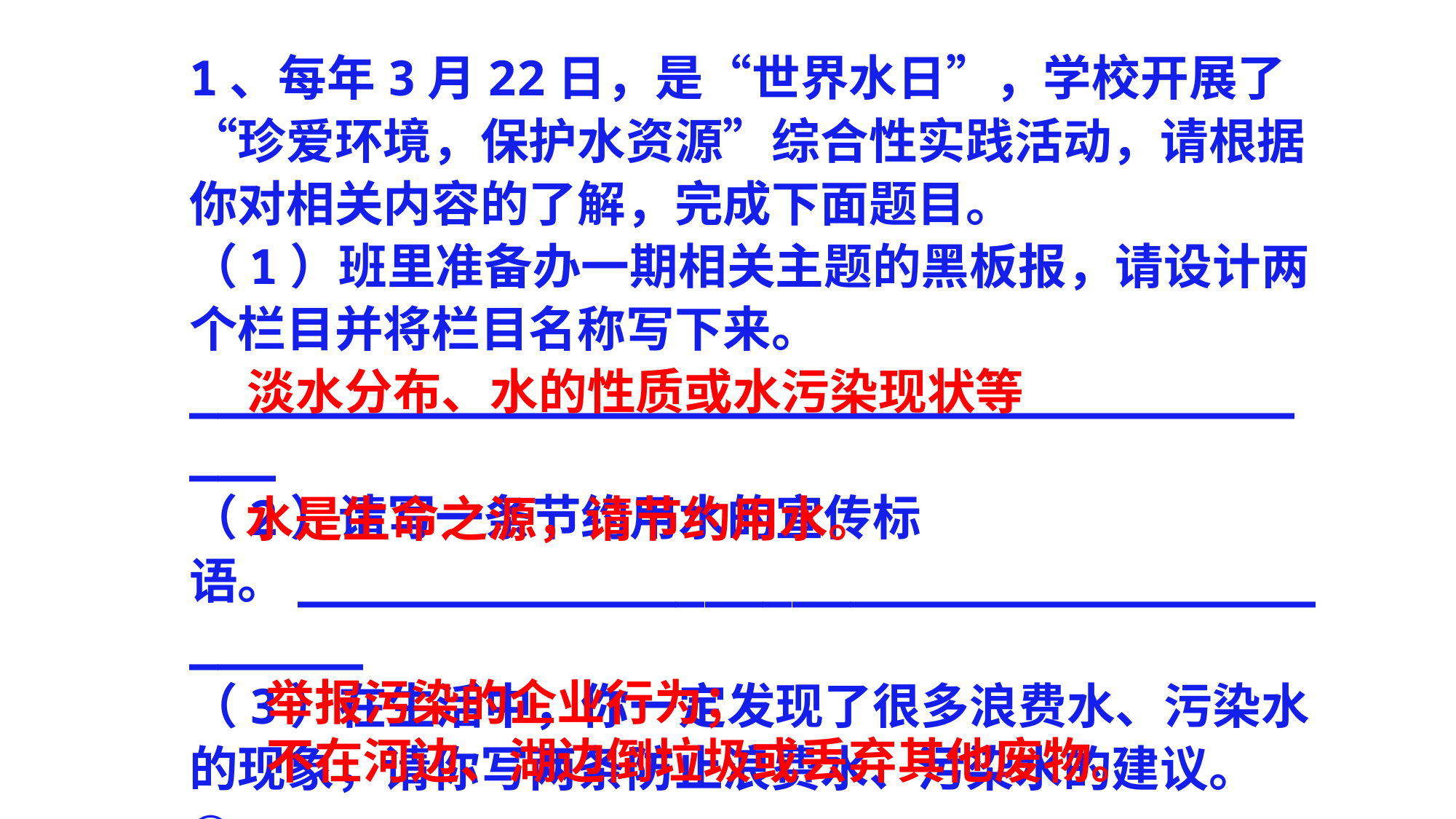

1、每年3月22日，是“世界水日”，学校开展了“珍爱环境，保护水资源”综合性实践活动，请根据你对相关内容的了解，完成下面题目。
（1）班里准备办一期相关主题的黑板报，请设计两个栏目并将栏目名称写下来。
_________________________________________
（2）请写一条节约用水的宣传标语。_________________________________________
（3）在生活中，你一定发现了很多浪费水、污染水的现象，请你写两条防止浪费水、污染水的建议。
①_______________________________________
②_______________________________________
淡水分布、水的性质或水污染现状等
水是生命之源，请节约用水。
举报污染的企业行为；
不在河边、湖边倒垃圾或丢弃其他废物。